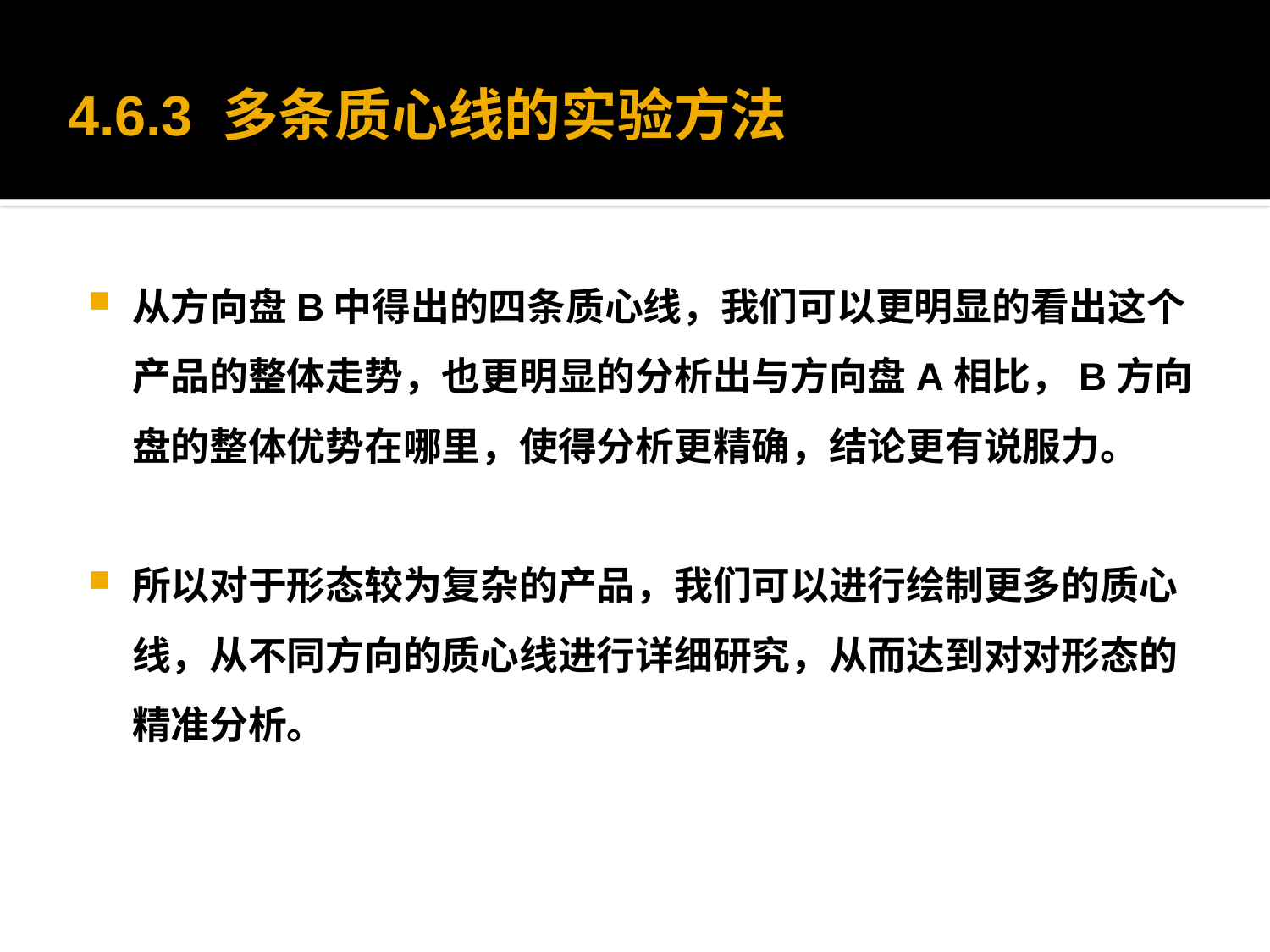

# 4.6.3 多条质心线的实验方法
从方向盘B中得出的四条质心线，我们可以更明显的看出这个产品的整体走势，也更明显的分析出与方向盘A相比，B方向盘的整体优势在哪里，使得分析更精确，结论更有说服力。

所以对于形态较为复杂的产品，我们可以进行绘制更多的质心线，从不同方向的质心线进行详细研究，从而达到对对形态的精准分析。